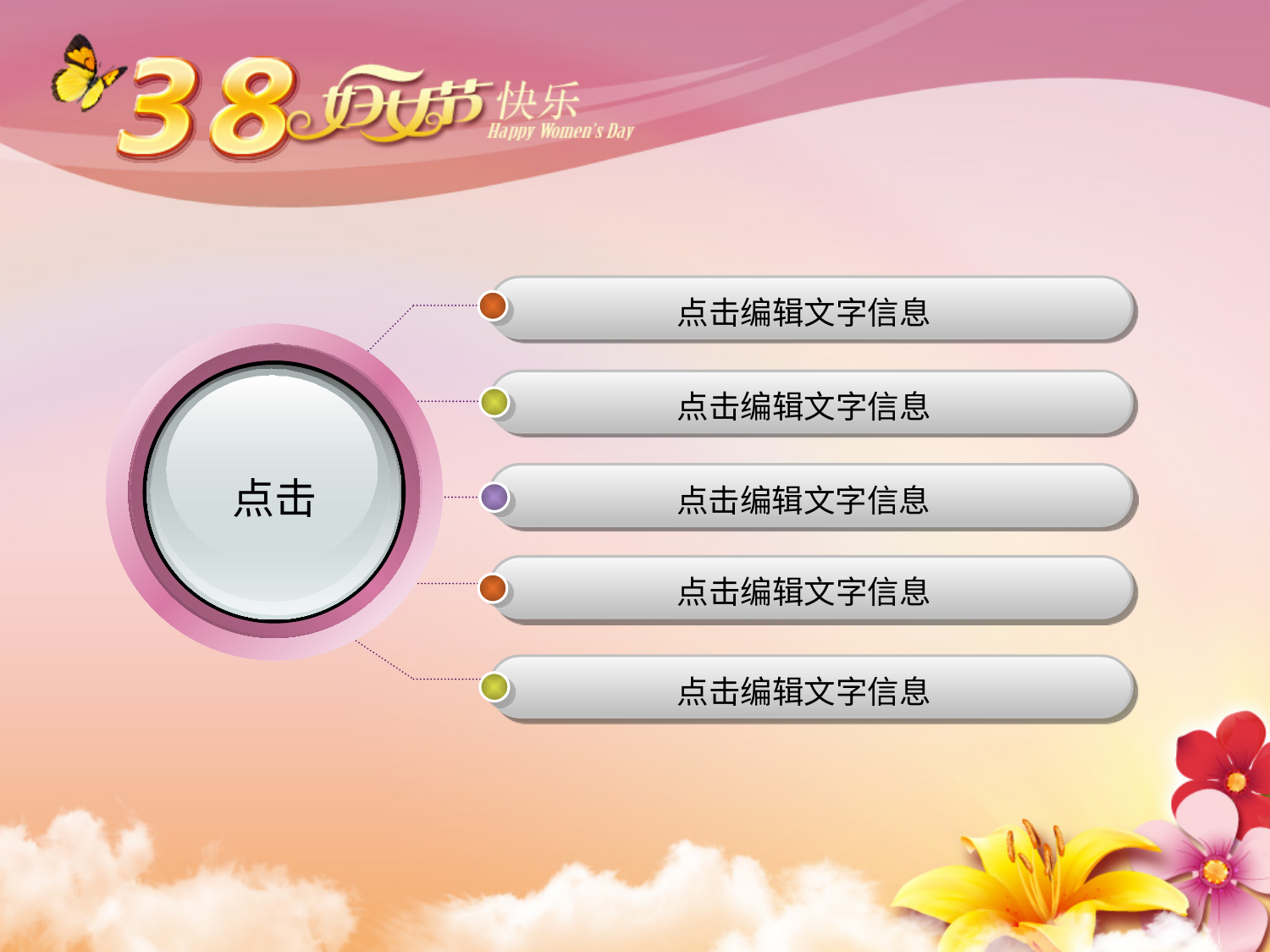

点击编辑文字信息

点击编辑文字信息

点击
点击编辑文字信息

点击编辑文字信息

点击编辑文字信息